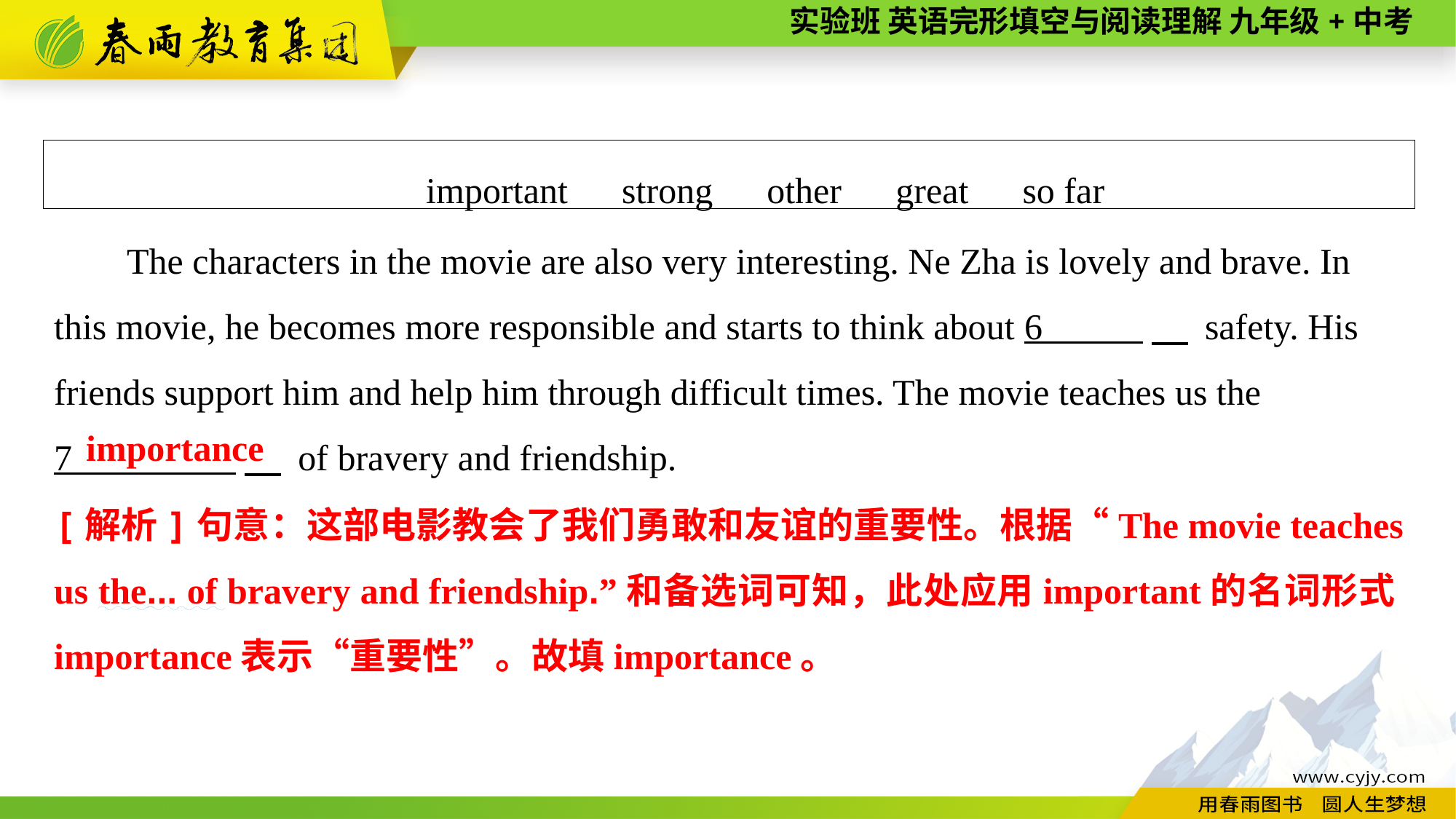

important　strong　other　great　so far
The characters in the movie are also very interesting. Ne Zha is lovely and brave. In this movie, he becomes more responsible and starts to think about 6           　 safety. His friends support him and help him through difficult times. The movie teaches us the
7                  　 of bravery and friendship.
importance
[解析]句意：这部电影教会了我们勇敢和友谊的重要性。根据“The movie teaches us the... of bravery and friendship.”和备选词可知，此处应用important的名词形式importance表示“重要性”。故填importance。